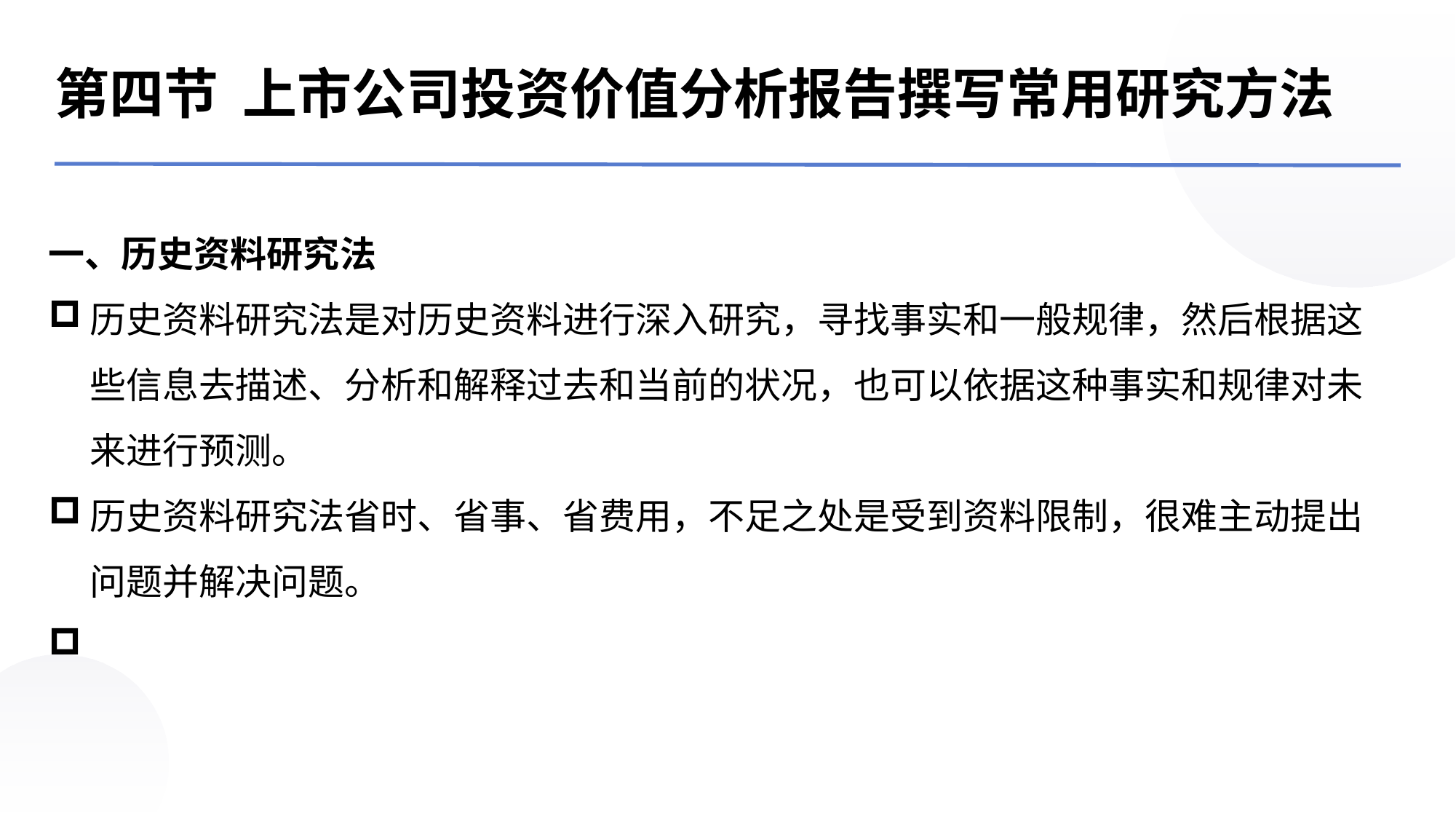

第四节  上市公司投资价值分析报告撰写常用研究方法
一、历史资料研究法
历史资料研究法是对历史资料进行深入研究，寻找事实和一般规律，然后根据这些信息去描述、分析和解释过去和当前的状况，也可以依据这种事实和规律对未来进行预测。
历史资料研究法省时、省事、省费用，不足之处是受到资料限制，很难主动提出问题并解决问题。

18